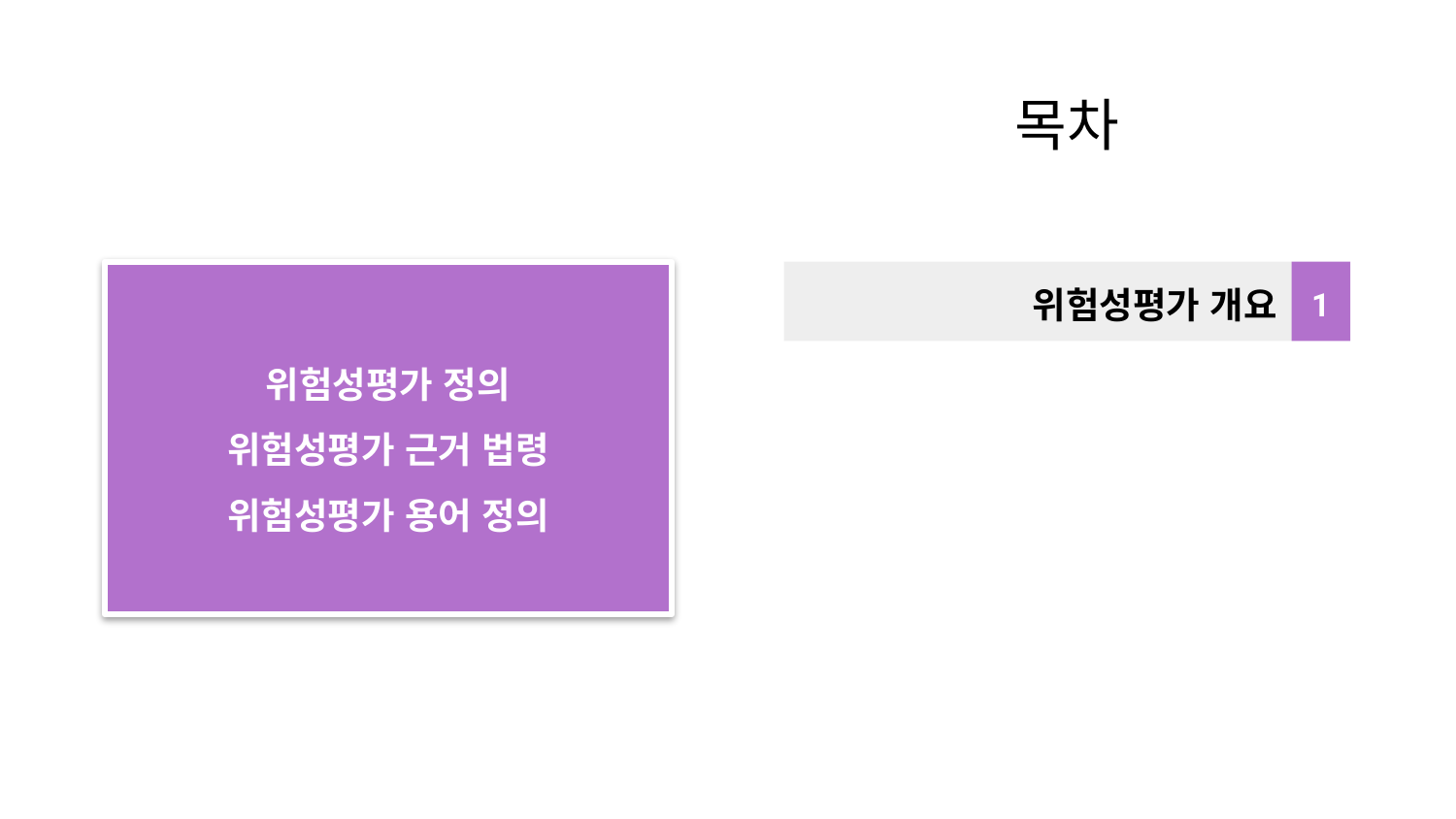

# 목차
위험성평가 정의
위험성평가 근거 법령
위험성평가 용어 정의
위험성평가 개요
1